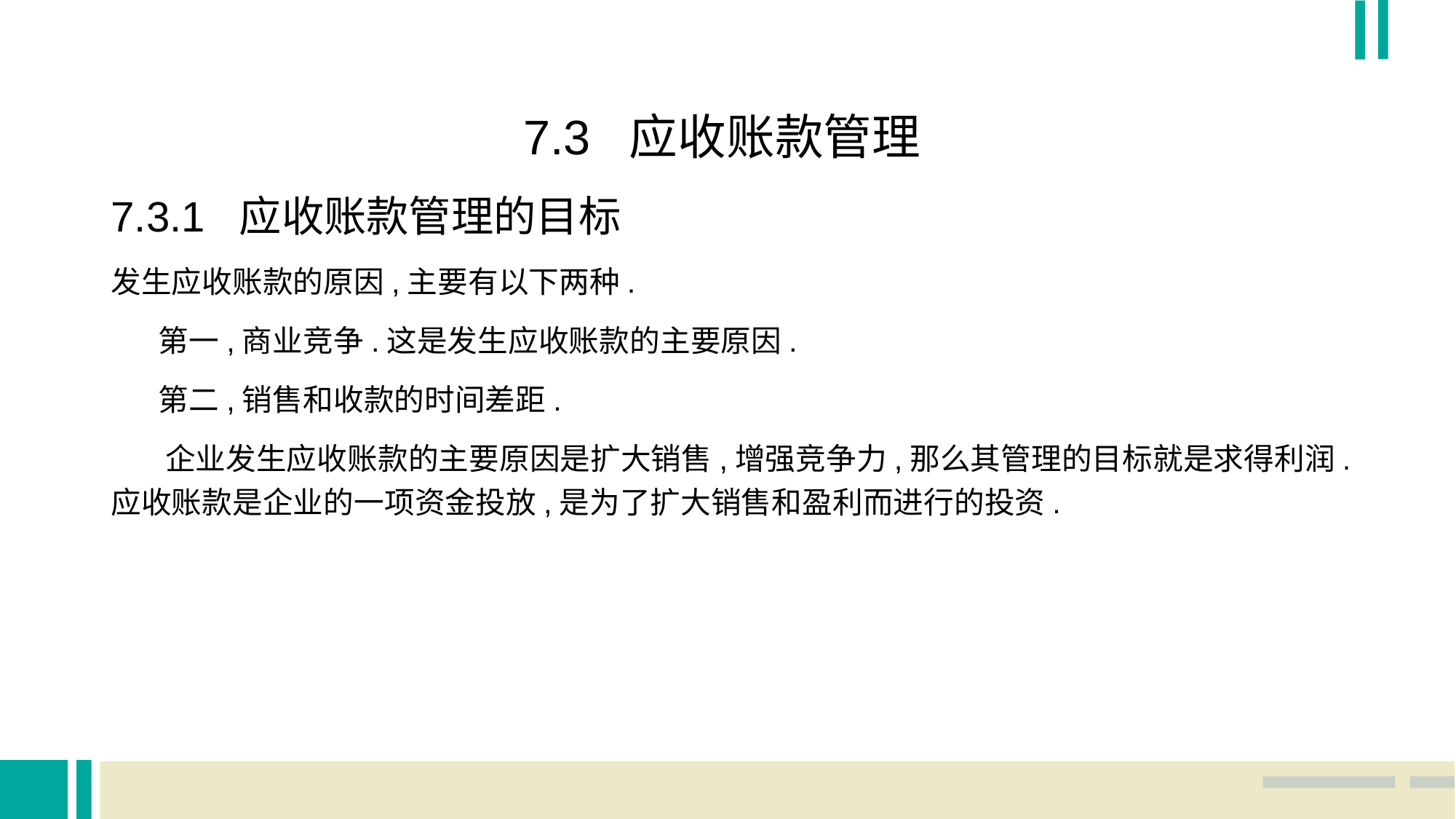

7.3  应收账款管理
7.3.1  应收账款管理的目标
发生应收账款的原因,主要有以下两种.
      第一,商业竞争.这是发生应收账款的主要原因.
      第二,销售和收款的时间差距.
       企业发生应收账款的主要原因是扩大销售,增强竞争力,那么其管理的目标就是求得利润.应收账款是企业的一项资金投放,是为了扩大销售和盈利而进行的投资.